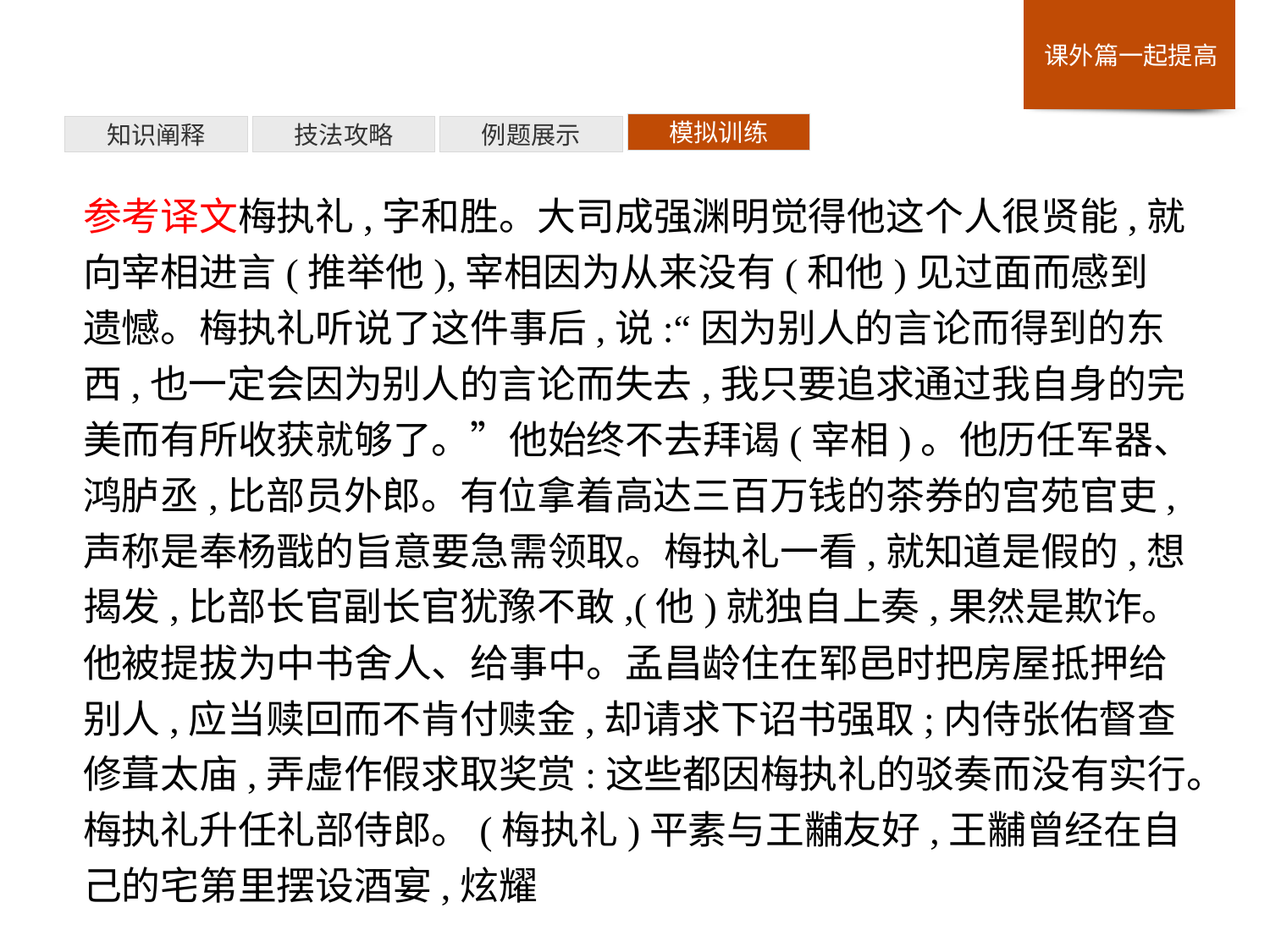

模拟训练
例题展示
技法攻略
知识阐释
参考译文梅执礼,字和胜。大司成强渊明觉得他这个人很贤能,就向宰相进言(推举他),宰相因为从来没有(和他)见过面而感到遗憾。梅执礼听说了这件事后,说:“因为别人的言论而得到的东西,也一定会因为别人的言论而失去,我只要追求通过我自身的完美而有所收获就够了。”他始终不去拜谒(宰相)。他历任军器、鸿胪丞,比部员外郎。有位拿着高达三百万钱的茶券的宫苑官吏,声称是奉杨戬的旨意要急需领取。梅执礼一看,就知道是假的,想揭发,比部长官副长官犹豫不敢,(他)就独自上奏,果然是欺诈。他被提拔为中书舍人、给事中。孟昌龄住在郓邑时把房屋抵押给别人,应当赎回而不肯付赎金,却请求下诏书强取;内侍张佑督查修葺太庙,弄虚作假求取奖赏:这些都因梅执礼的驳奏而没有实行。梅执礼升任礼部侍郎。(梅执礼)平素与王黼友好,王黼曾经在自己的宅第里摆设酒宴,炫耀